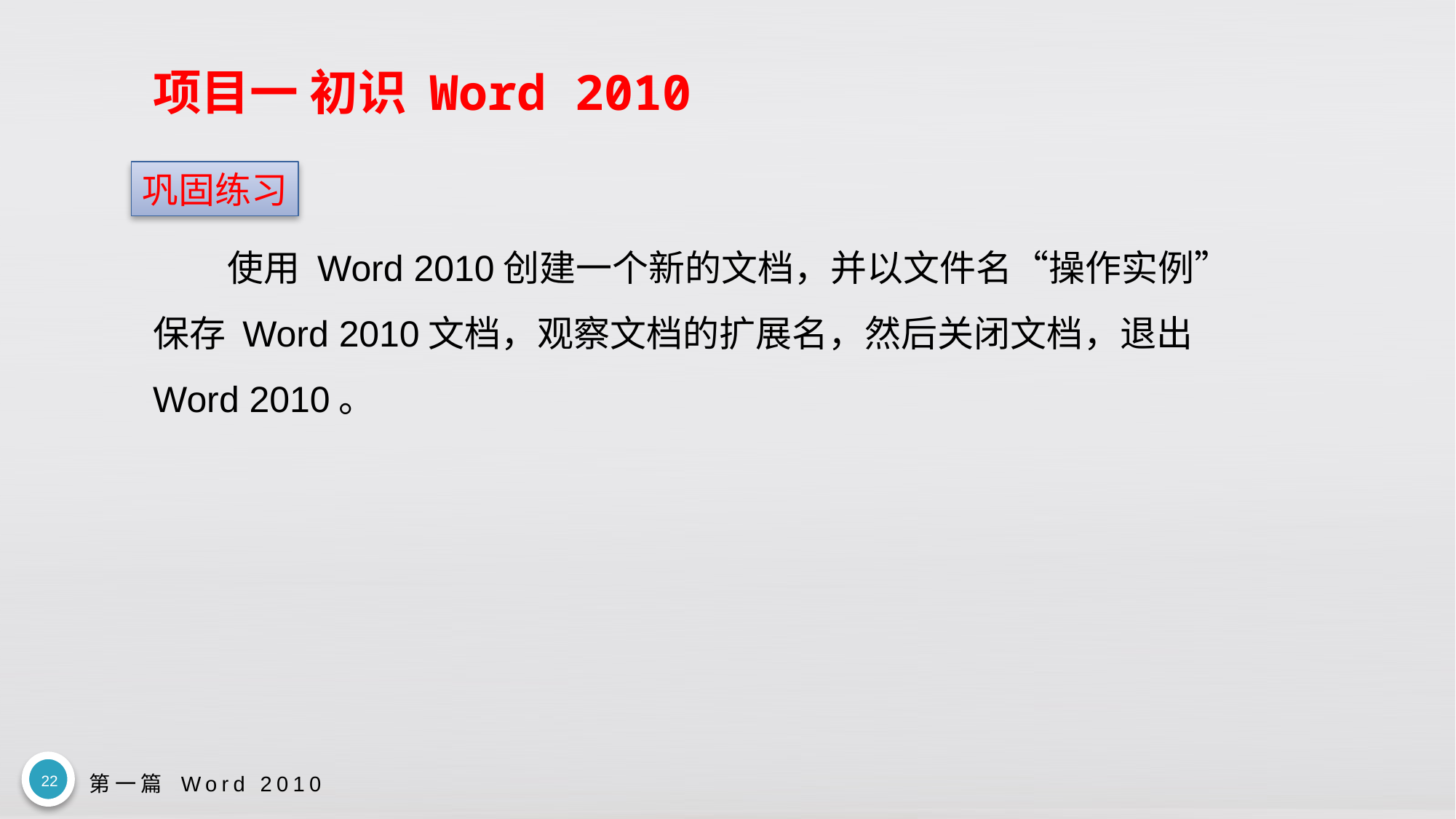

# 项目一 初识 Word 2010
巩固练习
使用 Word 2010创建一个新的文档，并以文件名“操作实例”保存 Word 2010文档，观察文档的扩展名，然后关闭文档，退出Word 2010。
22